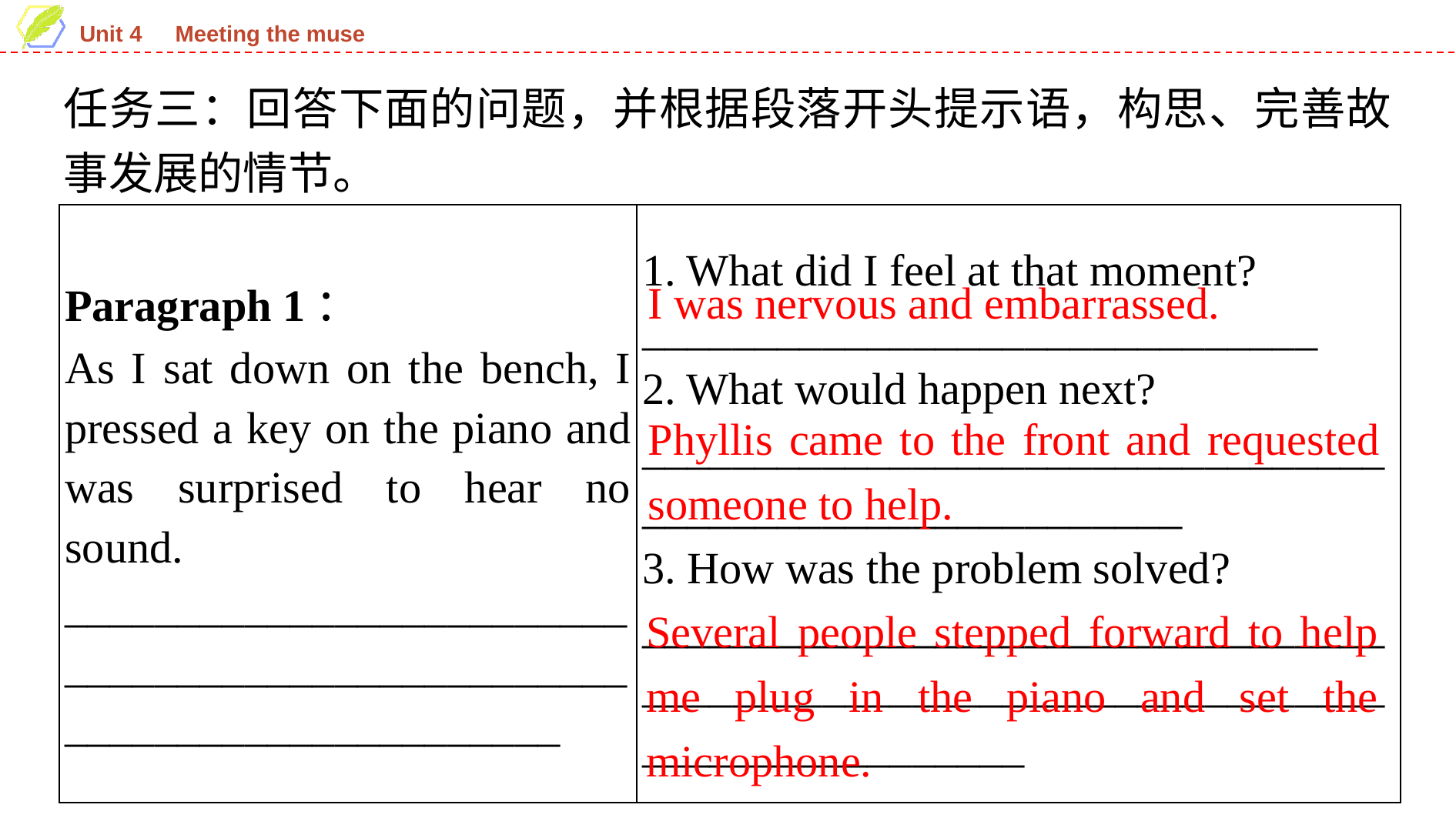

任务三：回答下面的问题，并根据段落开头提示语，构思、完善故事发展的情节。
| Paragraph 1： As I sat down on the bench, I pressed a key on the piano and was surprised to hear no sound. \_\_\_\_\_\_\_\_\_\_\_\_\_\_\_\_\_\_\_\_\_\_\_\_\_\_\_\_\_\_\_\_\_\_\_\_\_\_\_\_\_\_\_\_\_\_\_\_\_\_\_\_\_\_\_\_\_\_\_\_\_\_\_\_\_\_\_\_\_\_\_\_ | 1. What did I feel at that moment? \_\_\_\_\_\_\_\_\_\_\_\_\_\_\_\_\_\_\_\_\_\_\_\_\_\_\_\_\_\_ 2. What would happen next? \_\_\_\_\_\_\_\_\_\_\_\_\_\_\_\_\_\_\_\_\_\_\_\_\_\_\_\_\_\_\_\_\_\_\_\_\_\_\_\_\_\_\_\_\_\_\_\_\_\_\_\_\_\_\_\_\_ 3. How was the problem solved? \_\_\_\_\_\_\_\_\_\_\_\_\_\_\_\_\_\_\_\_\_\_\_\_\_\_\_\_\_\_\_\_\_\_\_\_\_\_\_\_\_\_\_\_\_\_\_\_\_\_\_\_\_\_\_\_\_\_\_\_\_\_\_\_\_\_\_\_\_\_\_\_\_\_\_\_\_\_\_\_\_\_\_ |
| --- | --- |
I was nervous and embarrassed.
Phyllis came to the front and requested someone to help.
Several people stepped forward to help me plug in the piano and set the microphone.